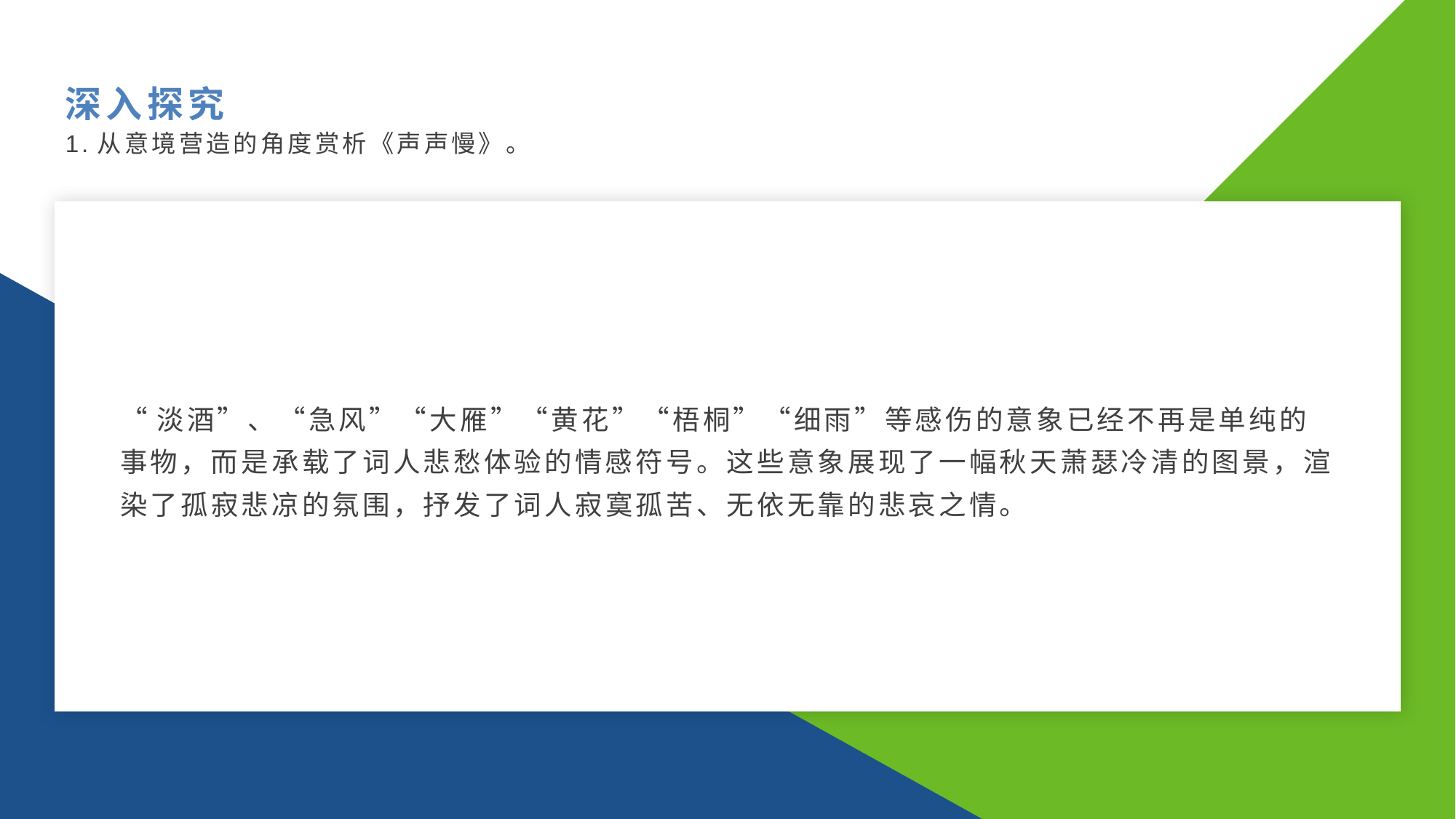

深入探究
1.从意境营造的角度赏析《声声慢》。

“淡酒”、“急风”“大雁”“黄花”“梧桐”“细雨”等感伤的意象已经不再是单纯的事物，而是承载了词人悲愁体验的情感符号。这些意象展现了一幅秋天萧瑟冷清的图景，渲染了孤寂悲凉的氛围，抒发了词人寂寞孤苦、无依无靠的悲哀之情。